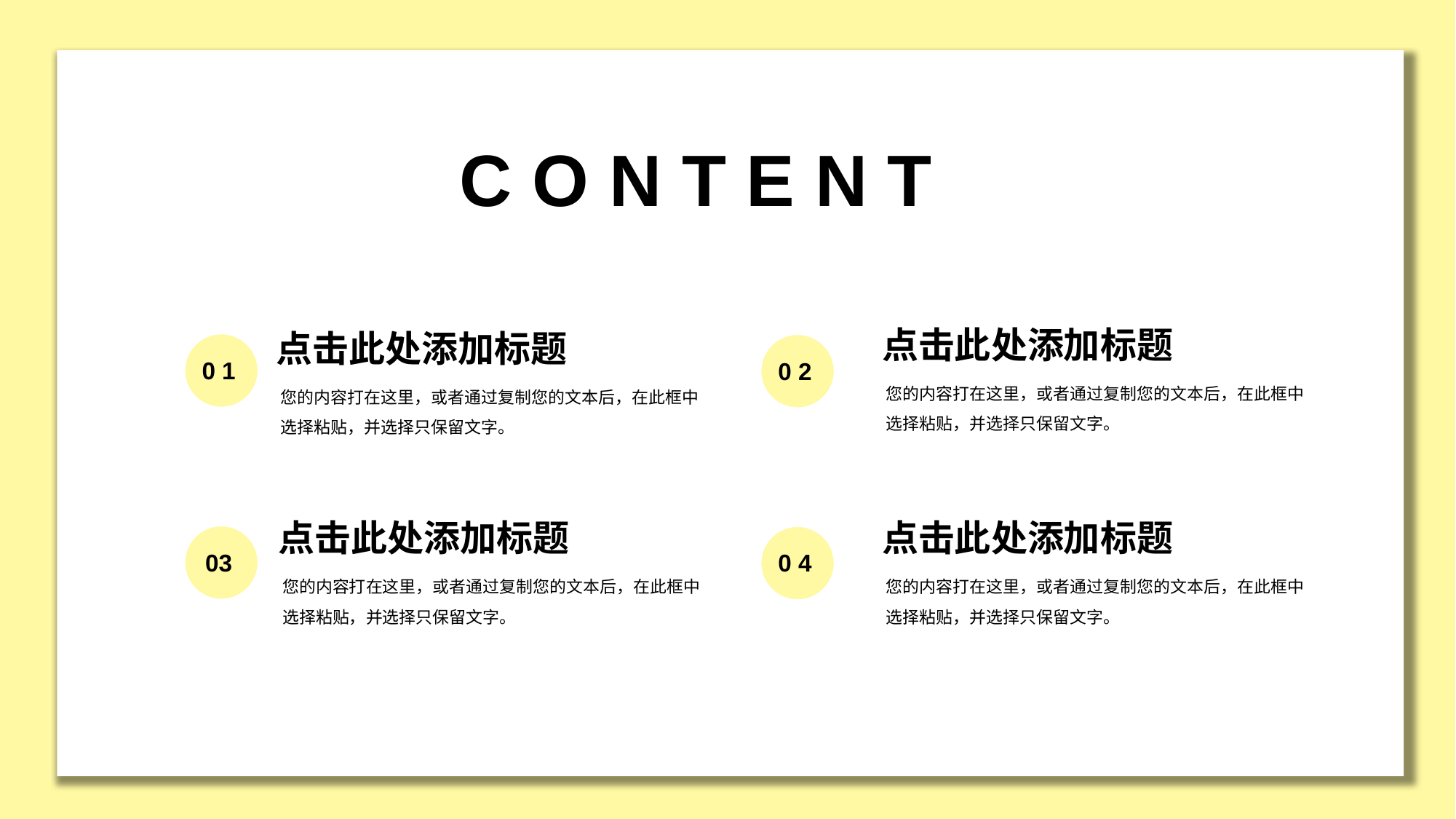

C O N T E N T
点击此处添加标题
点击此处添加标题

0 1
0 2
您的内容打在这里，或者通过复制您的文本后，在此框中选择粘贴，并选择只保留文字。
您的内容打在这里，或者通过复制您的文本后，在此框中选择粘贴，并选择只保留文字。
点击此处添加标题
点击此处添加标题

03
0 4
您的内容打在这里，或者通过复制您的文本后，在此框中选择粘贴，并选择只保留文字。
您的内容打在这里，或者通过复制您的文本后，在此框中选择粘贴，并选择只保留文字。